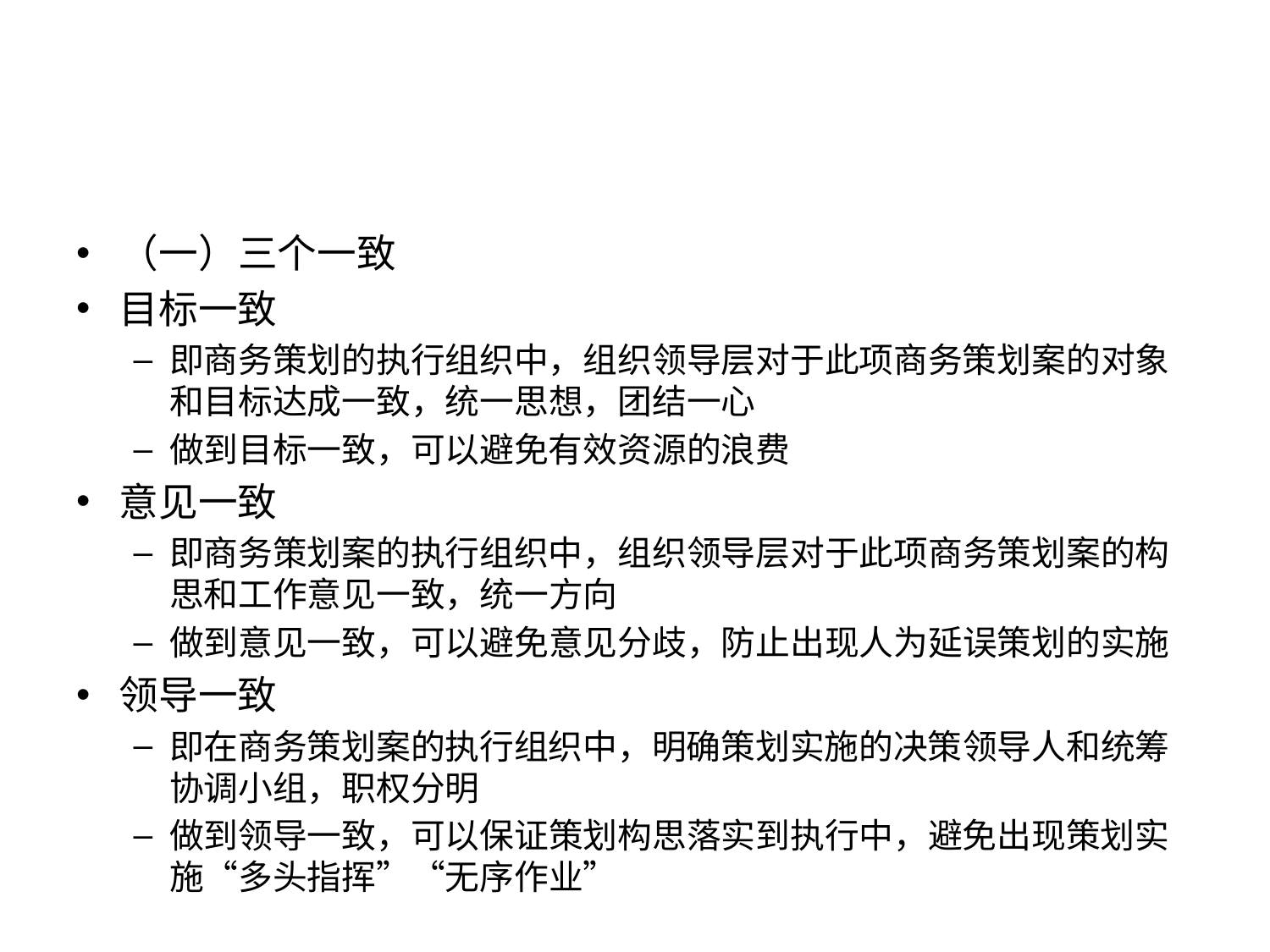

#
（一）三个一致
目标一致
即商务策划的执行组织中，组织领导层对于此项商务策划案的对象和目标达成一致，统一思想，团结一心
做到目标一致，可以避免有效资源的浪费
意见一致
即商务策划案的执行组织中，组织领导层对于此项商务策划案的构思和工作意见一致，统一方向
做到意见一致，可以避免意见分歧，防止出现人为延误策划的实施
领导一致
即在商务策划案的执行组织中，明确策划实施的决策领导人和统筹协调小组，职权分明
做到领导一致，可以保证策划构思落实到执行中，避免出现策划实施“多头指挥”“无序作业”